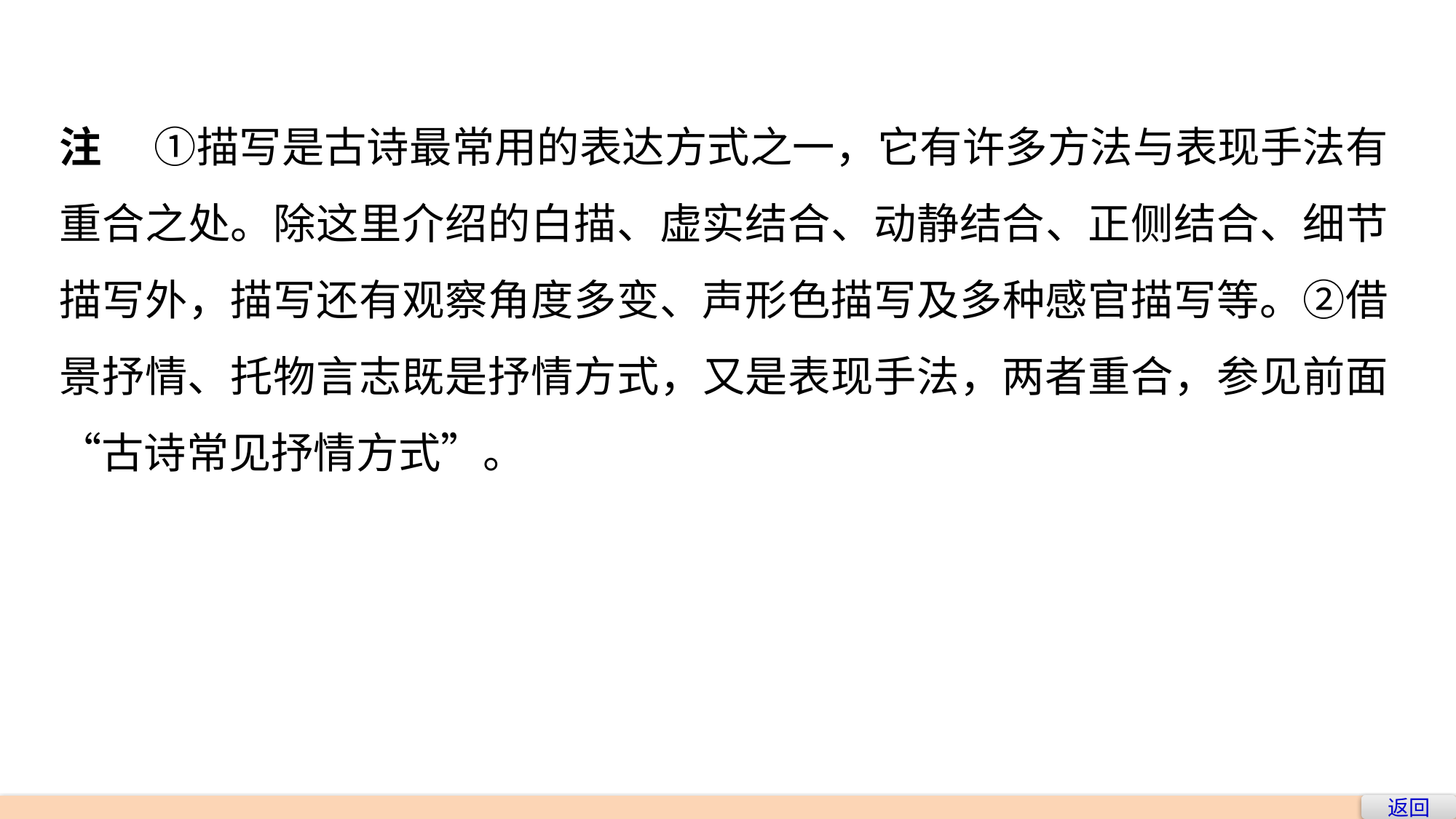

注 　①描写是古诗最常用的表达方式之一，它有许多方法与表现手法有重合之处。除这里介绍的白描、虚实结合、动静结合、正侧结合、细节描写外，描写还有观察角度多变、声形色描写及多种感官描写等。②借景抒情、托物言志既是抒情方式，又是表现手法，两者重合，参见前面“古诗常见抒情方式”。
返回